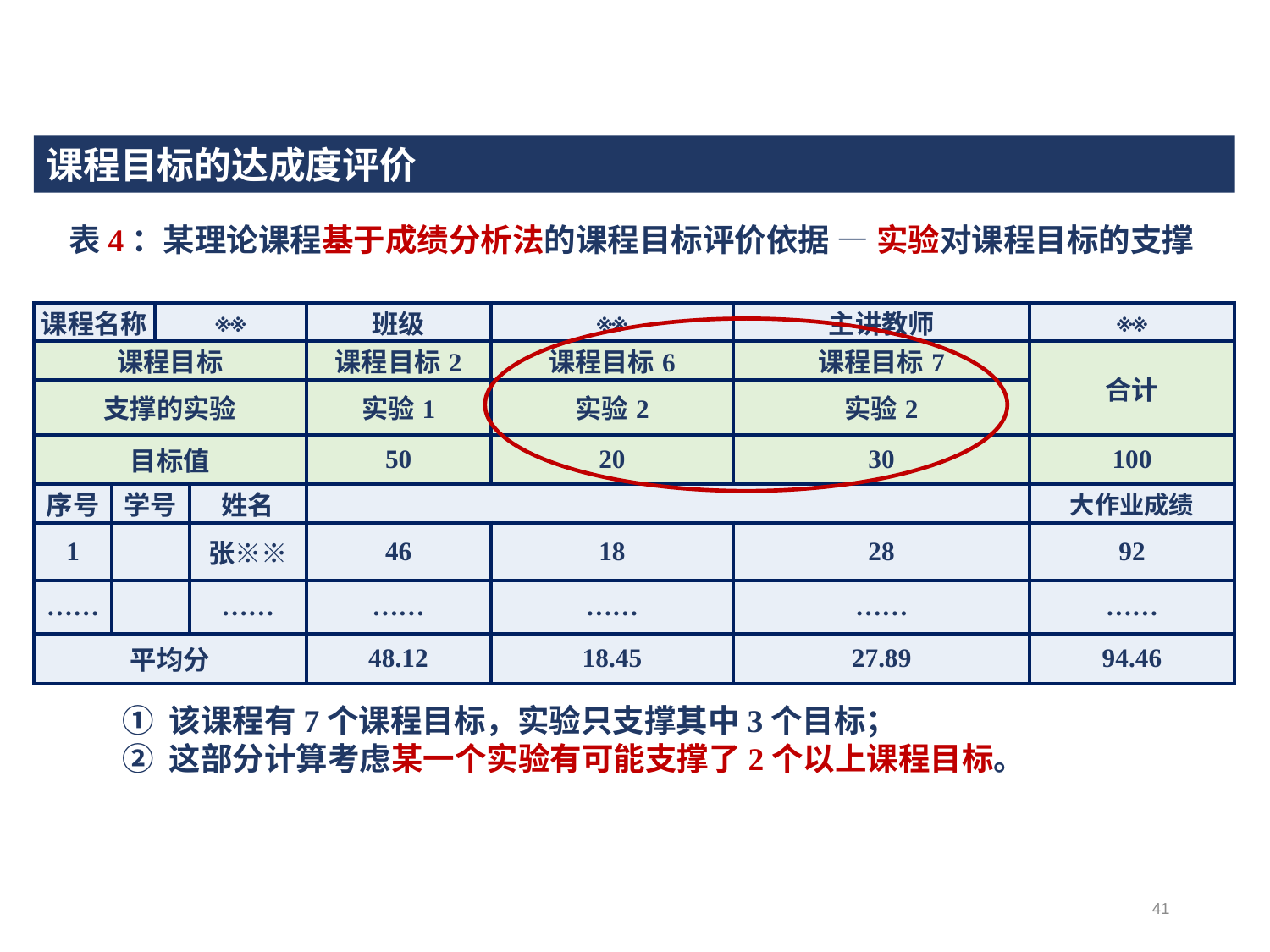

课程目标的达成度评价
表4：某理论课程基于成绩分析法的课程目标评价依据 — 实验对课程目标的支撑
| 课程名称 |  | ※※ |  | 班级 | ※※ | 主讲教师 | ※※ |
| --- | --- | --- | --- | --- | --- | --- | --- |
| 课程目标 |  |  |  | 课程目标2 | 课程目标6 | 课程目标7 | 合计 |
| 支撑的实验 |  |  |  | 实验1 | 实验2 | 实验2 |  |
| 目标值 |  |  |  | 50 | 20 | 30 | 100 |
| 序号 | 学号 |  | 姓名 |  |  |  | 大作业成绩 |
| 1 |  |  | 张※※ | 46 | 18 | 28 | 92 |
| …… |  |  | …… | …… | …… | …… | …… |
| 平均分 |  |  |  | 48.12 | 18.45 | 27.89 | 94.46 |

① 该课程有7个课程目标，实验只支撑其中3个目标；
② 这部分计算考虑某一个实验有可能支撑了2个以上课程目标。
41